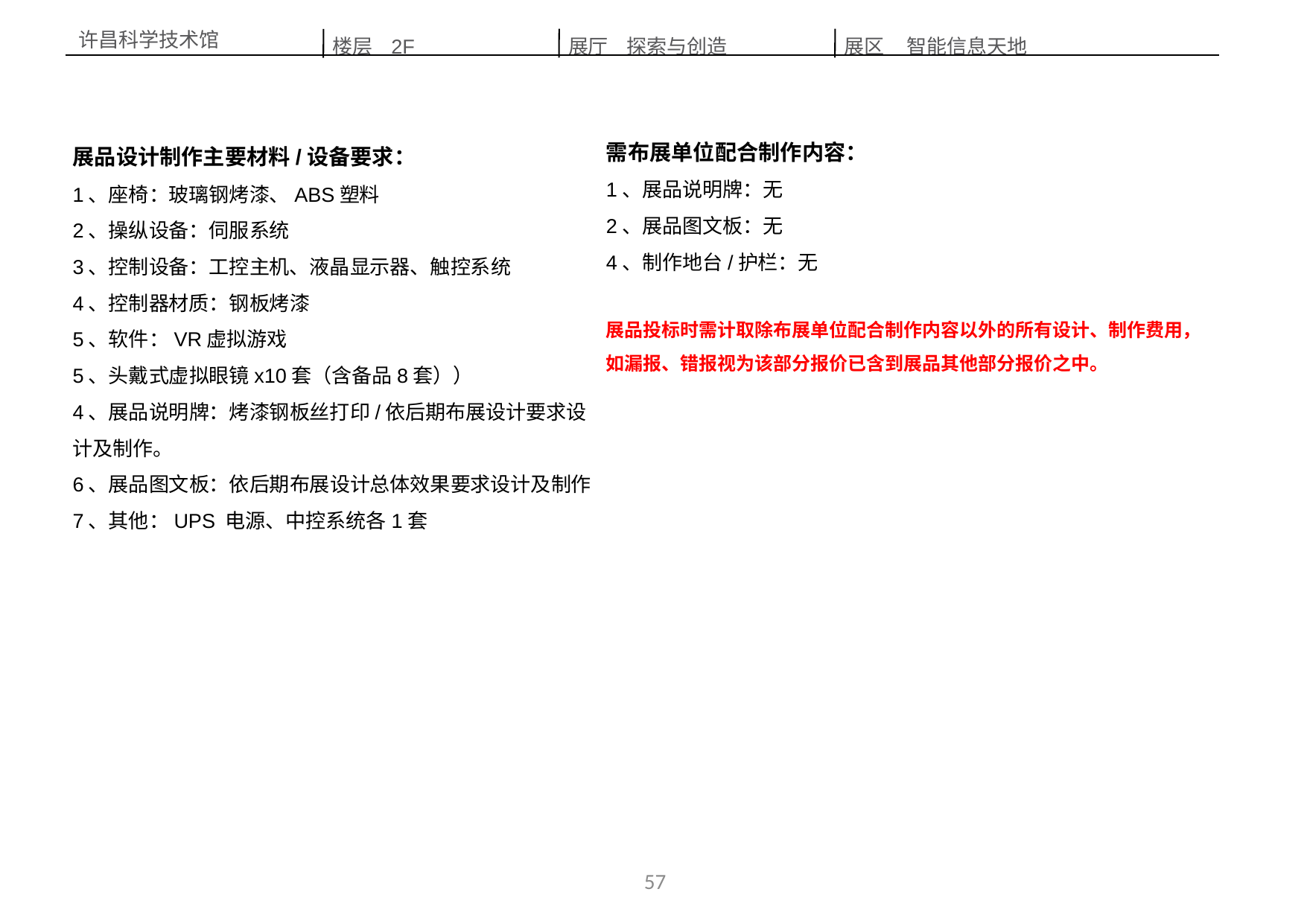

楼层   2F
展区     智能信息天地
展厅    探索与创造
许昌科学技术馆

需布展单位配合制作内容：
1、展品说明牌：无
2、展品图文板：无
4、制作地台/护栏：无

展品投标时需计取除布展单位配合制作内容以外的所有设计、制作费用，如漏报、错报视为该部分报价已含到展品其他部分报价之中。
展品设计制作主要材料/设备要求：
1、座椅：玻璃钢烤漆、ABS塑料
2、操纵设备：伺服系统
3、控制设备：工控主机、液晶显示器、触控系统
4、控制器材质：钢板烤漆
5、软件：VR虚拟游戏
5、头戴式虚拟眼镜x10套（含备品8套））
4、展品说明牌：烤漆钢板丝打印/依后期布展设计要求设计及制作。
6、展品图文板：依后期布展设计总体效果要求设计及制作
7、其他：UPS 电源、中控系统各1套

57